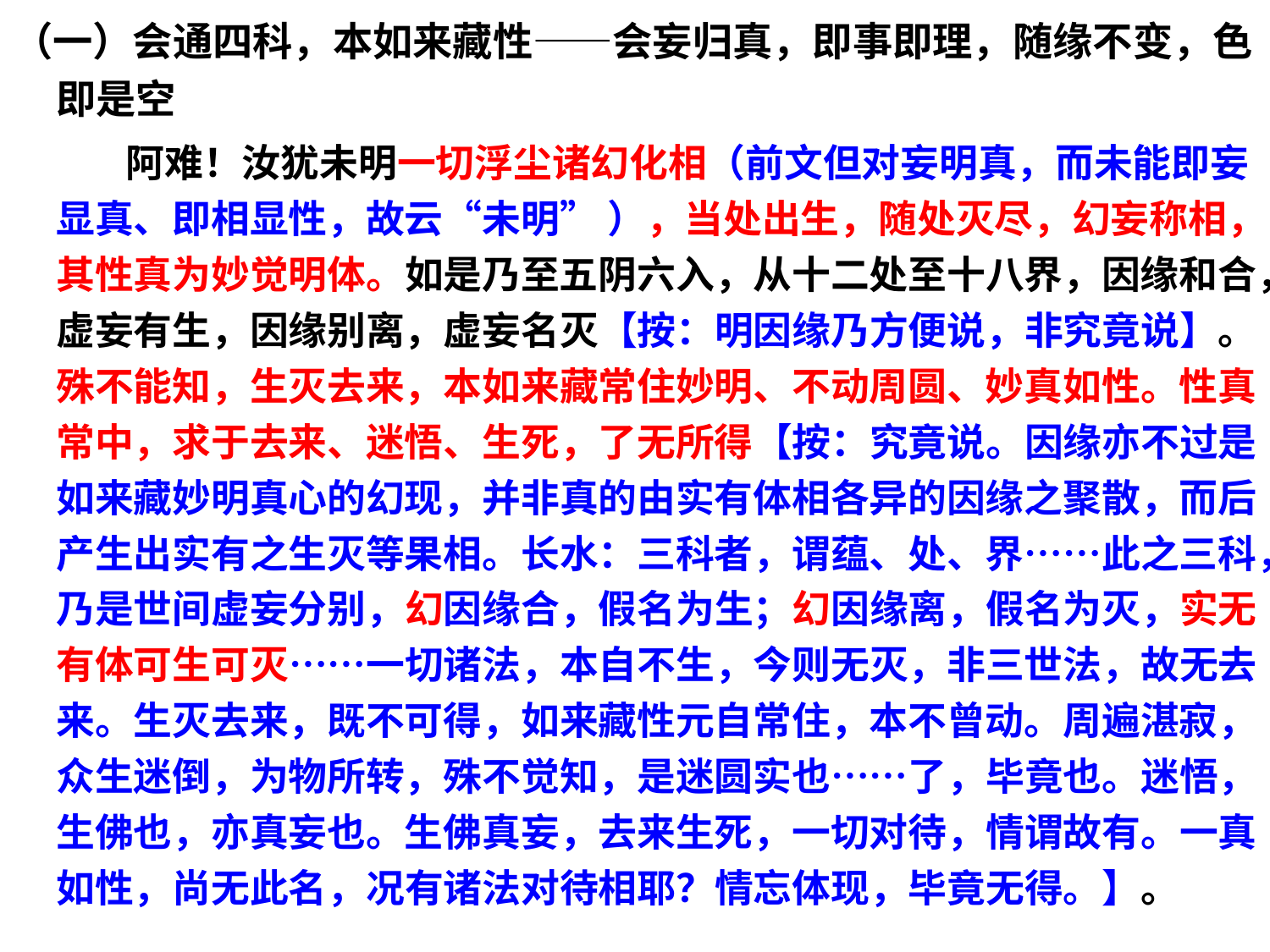

（一）会通四科，本如来藏性——会妄归真，即事即理，随缘不变，色即是空
            阿难！汝犹未明一切浮尘诸幻化相（前文但对妄明真，而未能即妄显真、即相显性，故云“未明” ），当处出生，随处灭尽，幻妄称相，其性真为妙觉明体。如是乃至五阴六入，从十二处至十八界，因缘和合，虚妄有生，因缘别离，虚妄名灭【按：明因缘乃方便说，非究竟说】。殊不能知，生灭去来，本如来藏常住妙明、不动周圆、妙真如性。性真常中，求于去来、迷悟、生死，了无所得【按：究竟说。因缘亦不过是如来藏妙明真心的幻现，并非真的由实有体相各异的因缘之聚散，而后产生出实有之生灭等果相。长水：三科者，谓蕴、处、界……此之三科，乃是世间虚妄分别，幻因缘合，假名为生；幻因缘离，假名为灭，实无有体可生可灭……一切诸法，本自不生，今则无灭，非三世法，故无去来。生灭去来，既不可得，如来藏性元自常住，本不曾动。周遍湛寂，众生迷倒，为物所转，殊不觉知，是迷圆实也……了，毕竟也。迷悟，生佛也，亦真妄也。生佛真妄，去来生死，一切对待，情谓故有。一真如性，尚无此名，况有诸法对待相耶？情忘体现，毕竟无得。】。